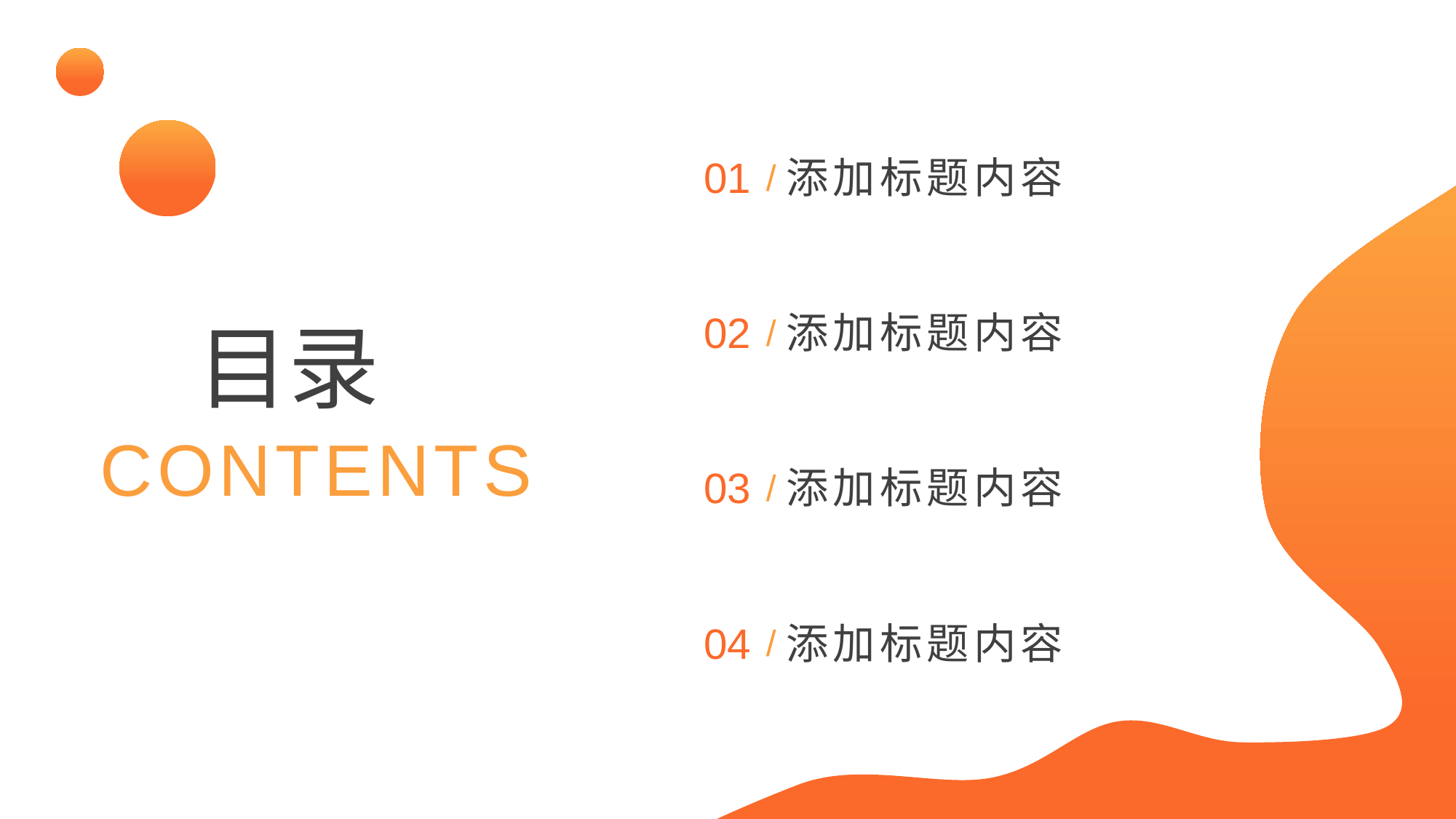

01
添加标题内容
/
02
添加标题内容
/
目录
CONTENTS
03
添加标题内容
/
04
添加标题内容
/